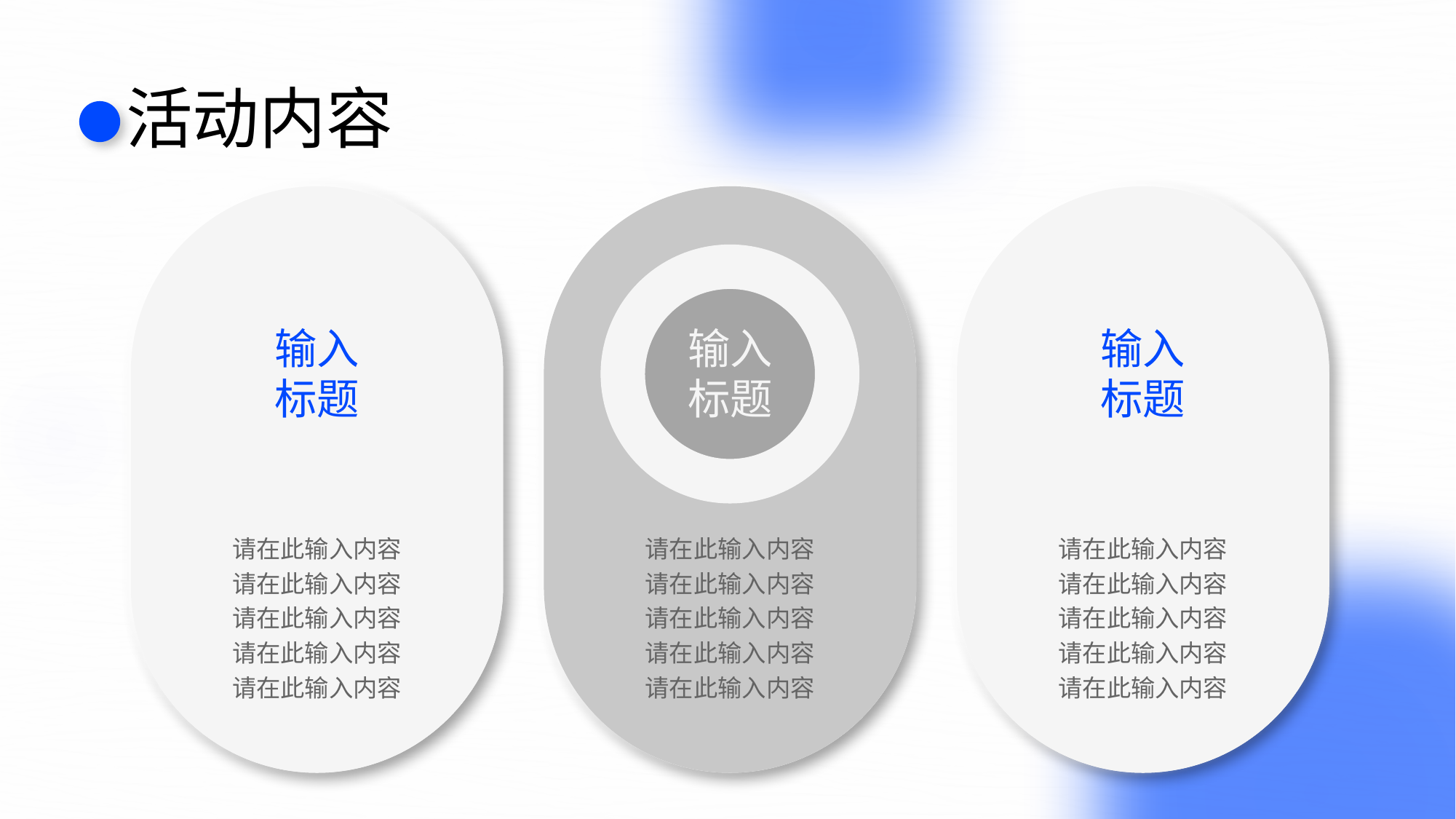

# 活动内容

输入
标题
请在此输入内容
请在此输入内容
请在此输入内容
请在此输入内容
请在此输入内容

输入
标题
请在此输入内容
请在此输入内容
请在此输入内容
请在此输入内容
请在此输入内容

输入
标题
请在此输入内容
请在此输入内容
请在此输入内容
请在此输入内容
请在此输入内容